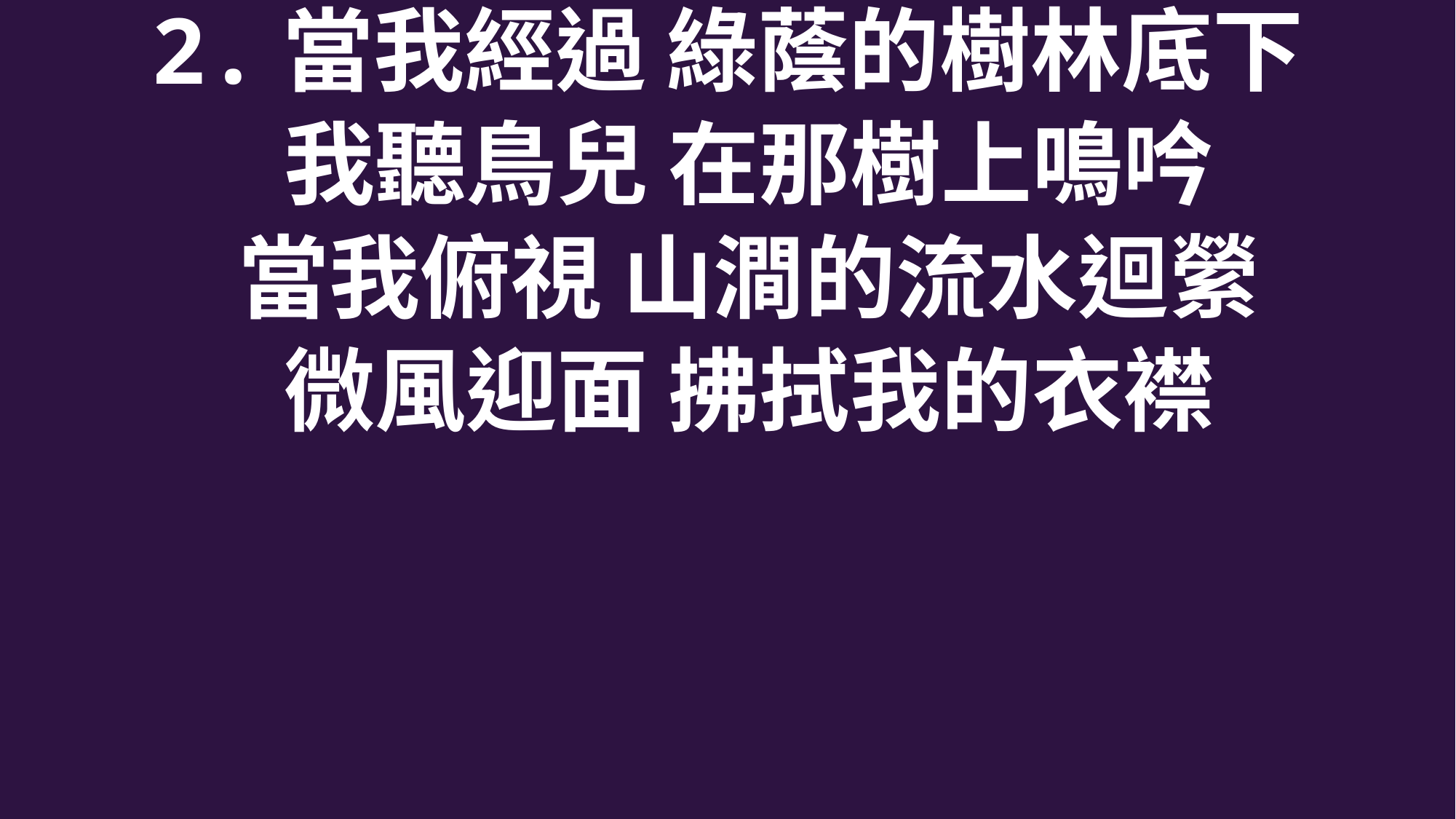

2.當我經過 綠蔭的樹林底下
 我聽鳥兒 在那樹上鳴吟
 當我俯視 山澗的流水迴縈
 微風迎面 拂拭我的衣襟